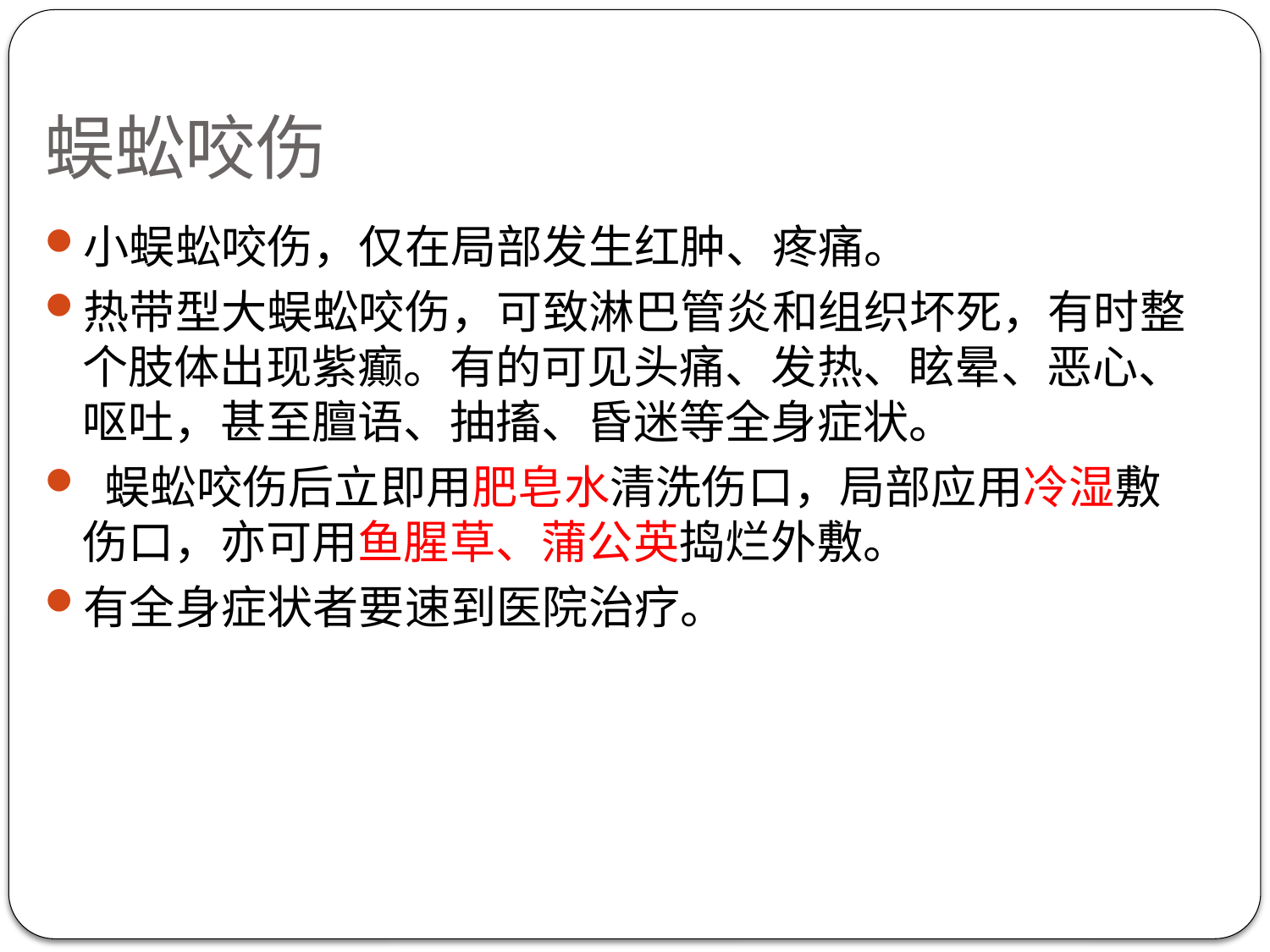

# 蜈蚣咬伤
小蜈蚣咬伤，仅在局部发生红肿、疼痛。
热带型大蜈蚣咬伤，可致淋巴管炎和组织坏死，有时整个肢体出现紫癫。有的可见头痛、发热、眩晕、恶心、呕吐，甚至膻语、抽搐、昏迷等全身症状。
 蜈蚣咬伤后立即用肥皂水清洗伤口，局部应用冷湿敷伤口，亦可用鱼腥草、蒲公英捣烂外敷。
有全身症状者要速到医院治疗。